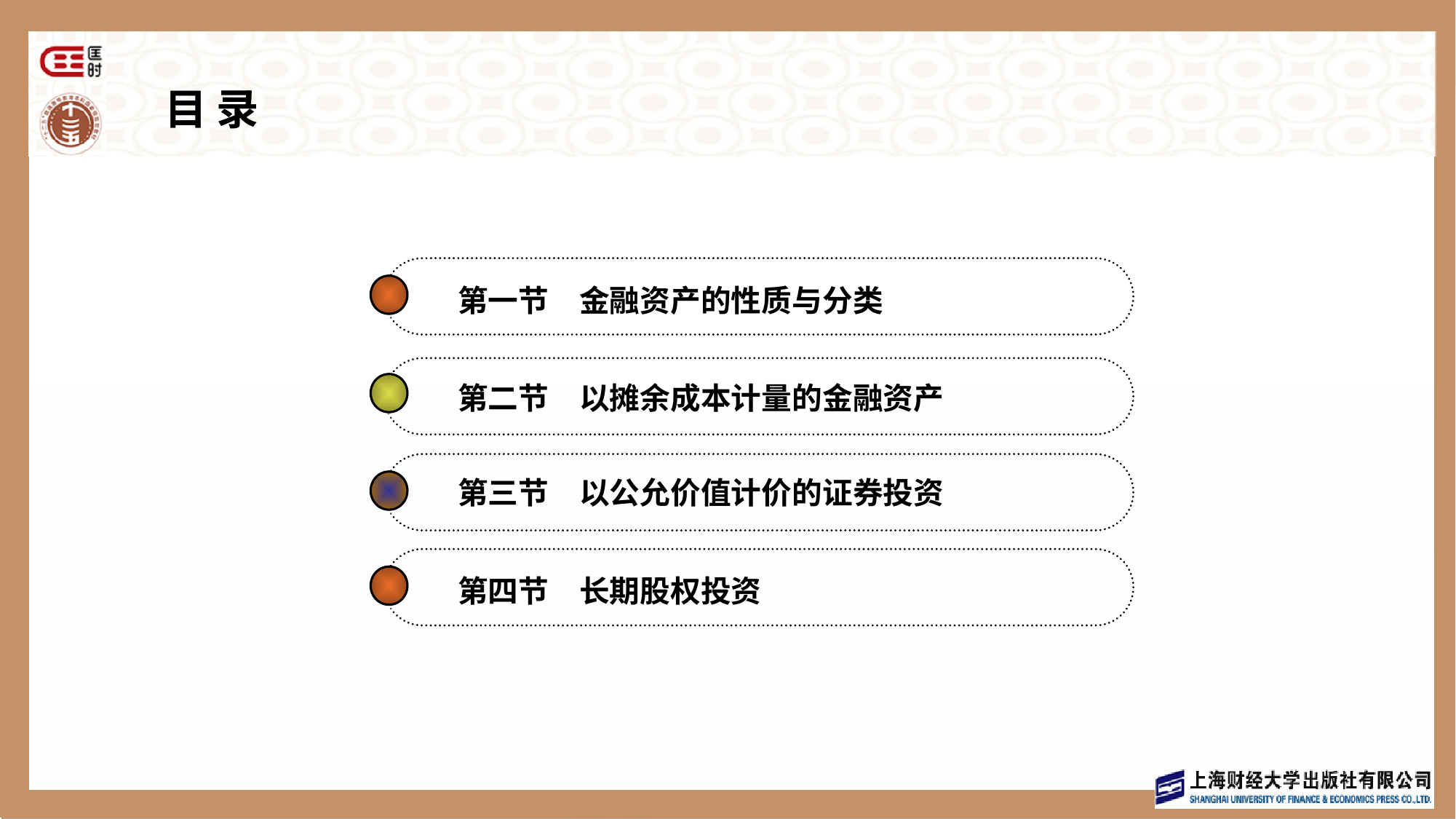

目 录

第一节　金融资产的性质与分类

第二节　以摊余成本计量的金融资产

第三节　以公允价值计价的证券投资

第四节　长期股权投资